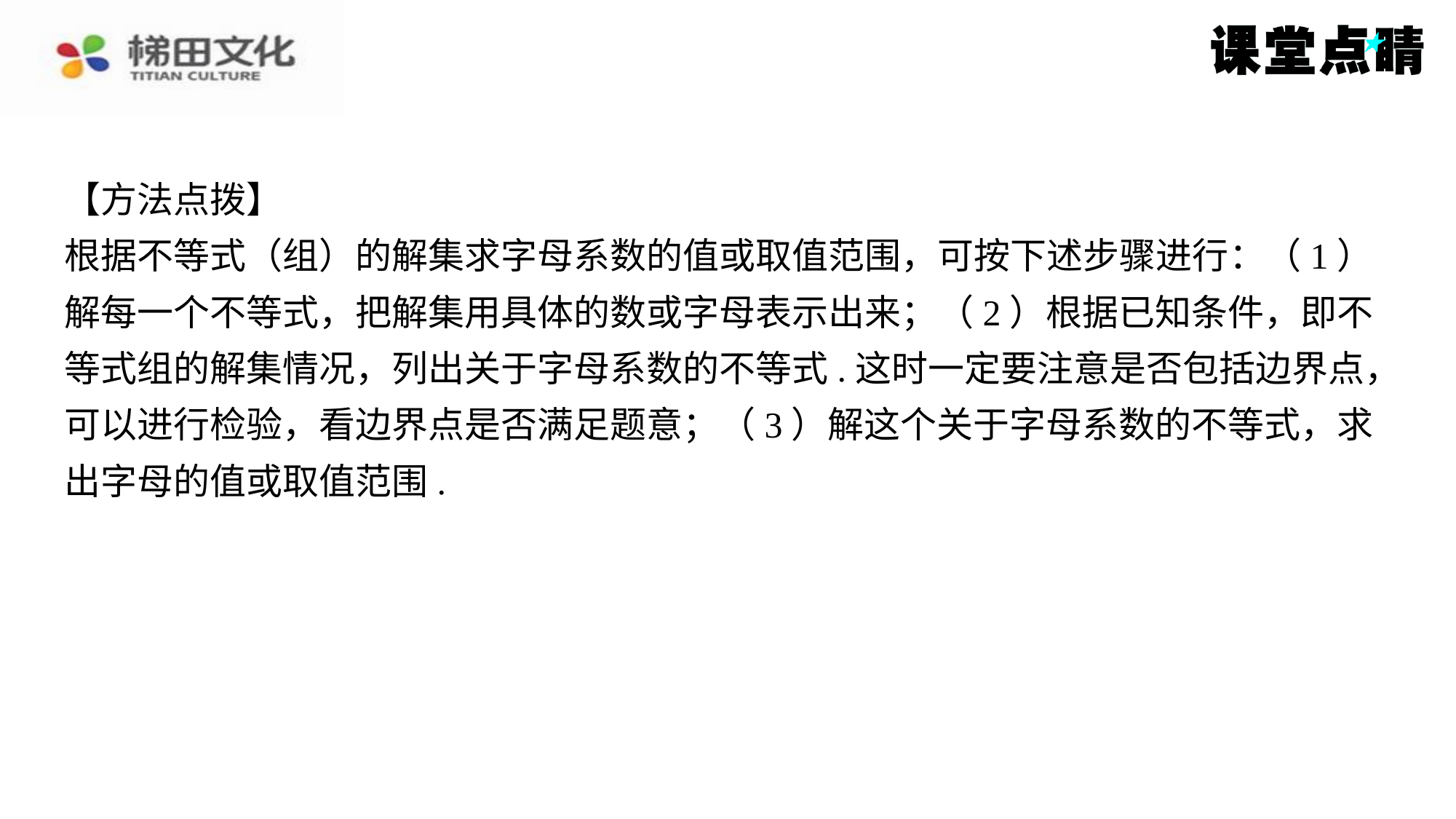

解得 a ≤－3.
【方法点拨】
根据不等式（组）的解集求字母系数的值或取值范围，可按下述步骤进行：（1）
解每一个不等式，把解集用具体的数或字母表示出来；（2）根据已知条件，即不
等式组的解集情况，列出关于字母系数的不等式.这时一定要注意是否包括边界点，
可以进行检验，看边界点是否满足题意；（3）解这个关于字母系数的不等式，求
出字母的值或取值范围.